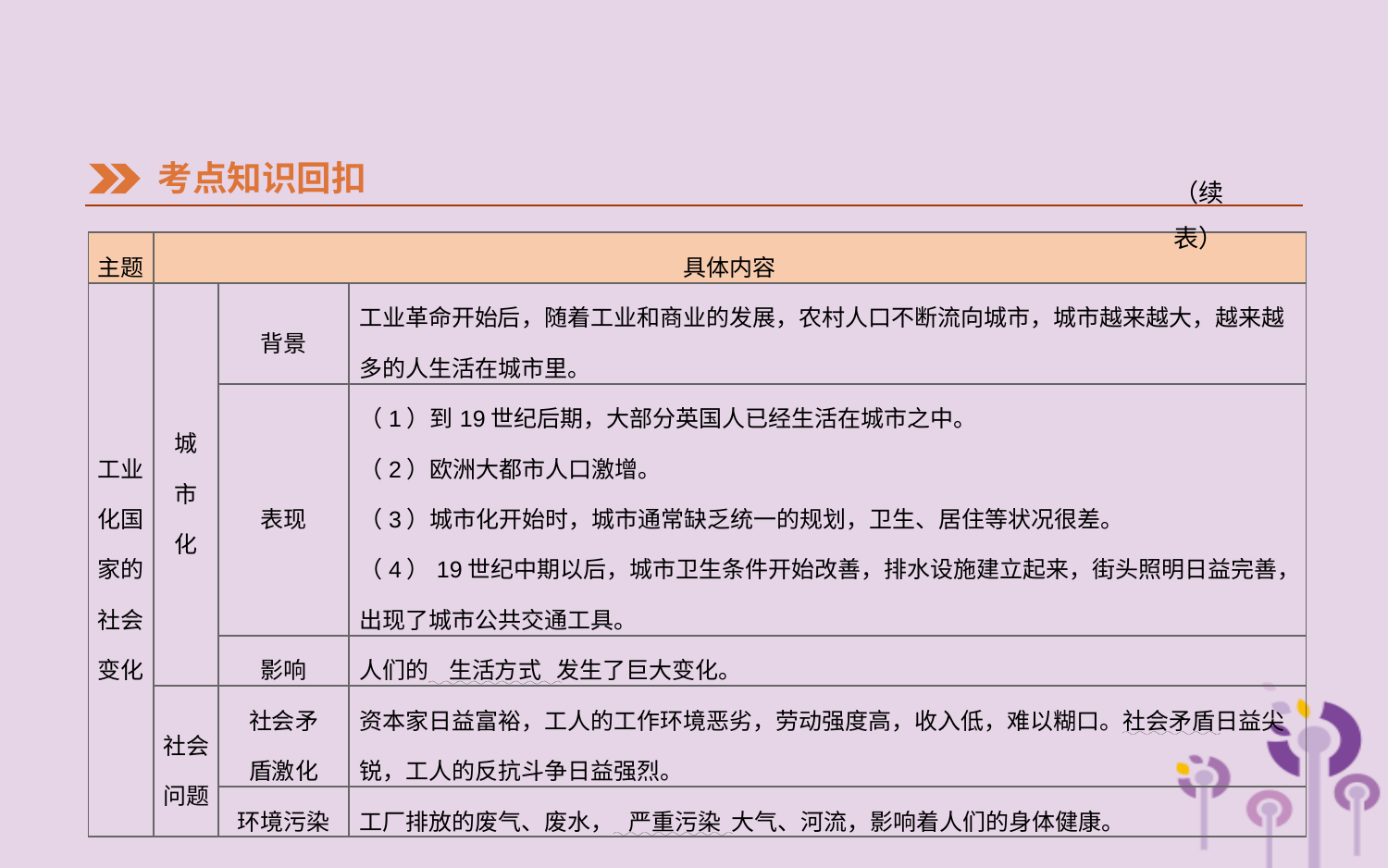

考点知识回扣

（续表）
| 主题 | 具体内容 |  |  |
| --- | --- | --- | --- |
| 工业 化国 家的 社会 变化 | 城 市 化 | 背景 | 工业革命开始后，随着工业和商业的发展，农村人口不断流向城市，城市越来越大，越来越多的人生活在城市里。 |
|  |  | 表现 | （1）到19世纪后期，大部分英国人已经生活在城市之中。 （2）欧洲大都市人口激增。 （3）城市化开始时，城市通常缺乏统一的规划，卫生、居住等状况很差。 （4）19世纪中期以后，城市卫生条件开始改善，排水设施建立起来，街头照明日益完善，出现了城市公共交通工具。 |
|  |  | 影响 | 人们的 生活方式 发生了巨大变化。 |
|  | 社会 问题 | 社会矛 盾激化 | 资本家日益富裕，工人的工作环境恶劣，劳动强度高，收入低，难以糊口。社会矛盾日益尖锐，工人的反抗斗争日益强烈。 |
|  |  | 环境污染 | 工厂排放的废气、废水， 严重污染 大气、河流，影响着人们的身体健康。 |